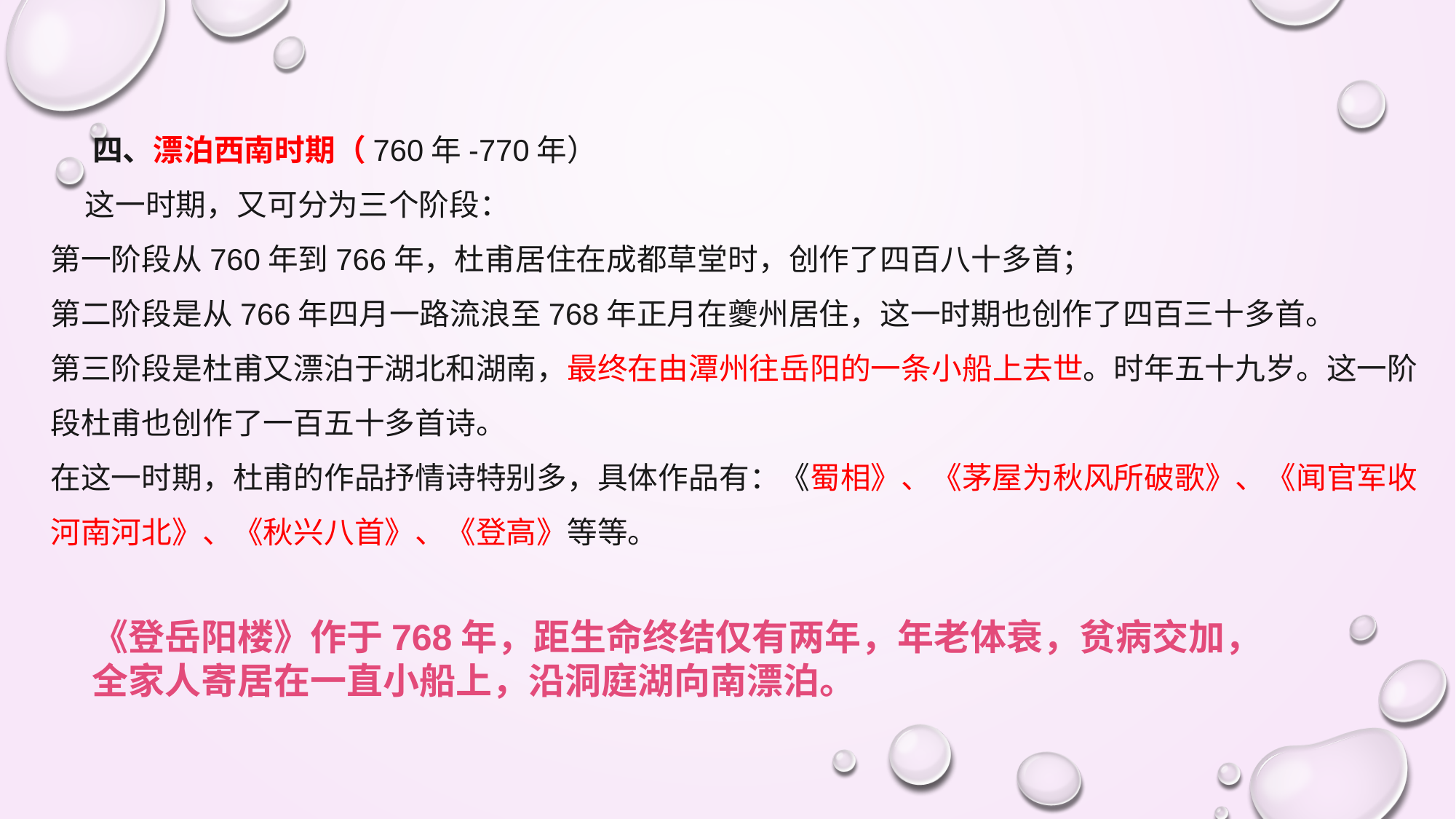

四、漂泊西南时期（760年-770年）
    这一时期，又可分为三个阶段：
第一阶段从760年到766年，杜甫居住在成都草堂时，创作了四百八十多首；
第二阶段是从766年四月一路流浪至768年正月在夔州居住，这一时期也创作了四百三十多首。
第三阶段是杜甫又漂泊于湖北和湖南，最终在由潭州往岳阳的一条小船上去世。时年五十九岁。这一阶段杜甫也创作了一百五十多首诗。
在这一时期，杜甫的作品抒情诗特别多，具体作品有：《蜀相》、《茅屋为秋风所破歌》、《闻官军收河南河北》、《秋兴八首》、《登高》等等。
《登岳阳楼》作于768年，距生命终结仅有两年，年老体衰，贫病交加，全家人寄居在一直小船上，沿洞庭湖向南漂泊。